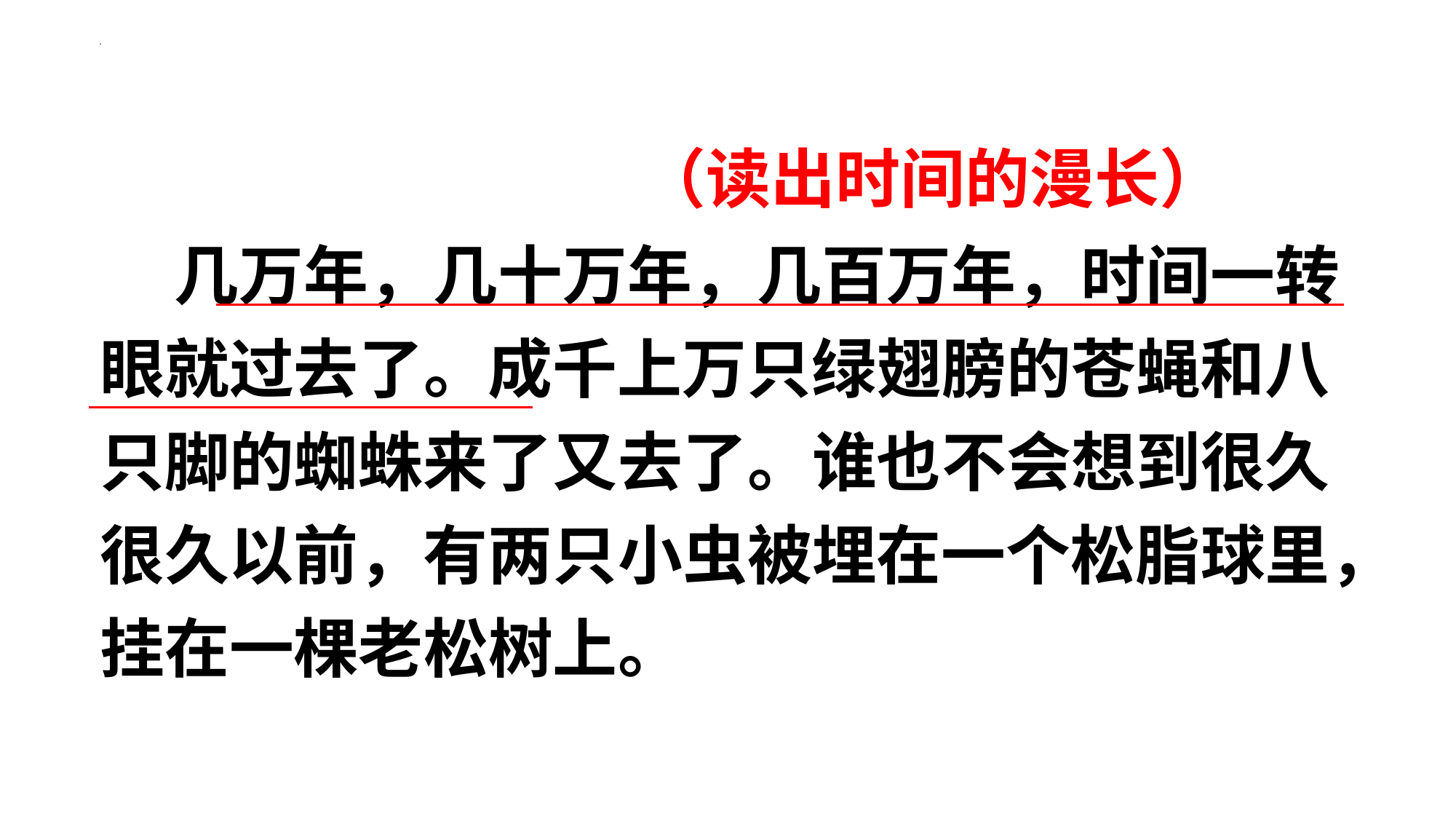

（读出时间的漫长）
    几万年，几十万年，几百万年，时间一转眼就过去了。成千上万只绿翅膀的苍蝇和八只脚的蜘蛛来了又去了。谁也不会想到很久很久以前，有两只小虫被埋在一个松脂球里，挂在一棵老松树上。